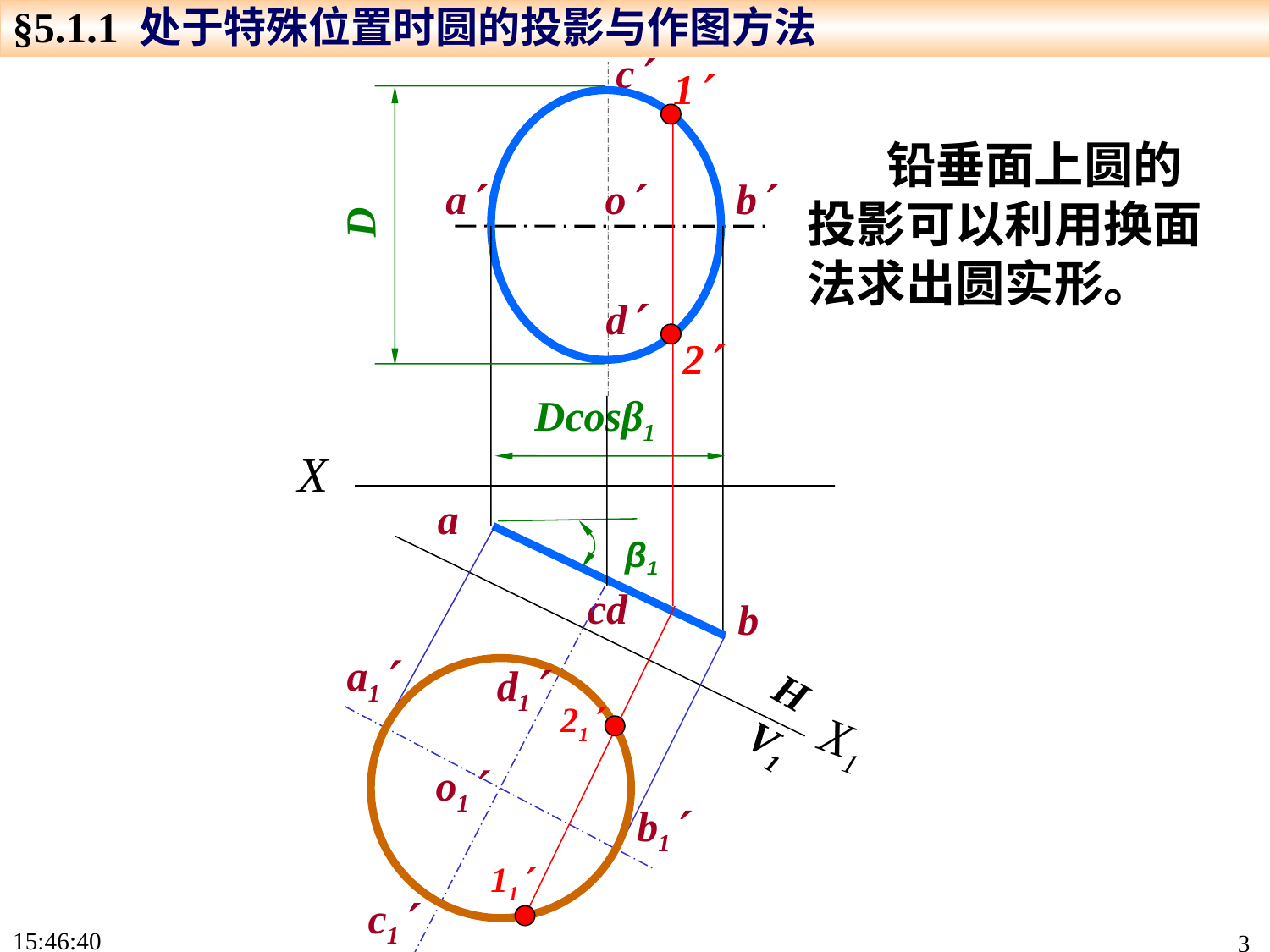

§5.1.1 处于特殊位置时圆的投影与作图方法
c′
1′

2′

D

      铅垂面上圆的投影可以利用换面法求出圆实形。
a′
o′
b′

d′
Dcosβ1

X

β1

a

a1′
d1′

o1′
b1′
c1′

H
V1
X1
cd
b

21′

11′

15:46:40
3